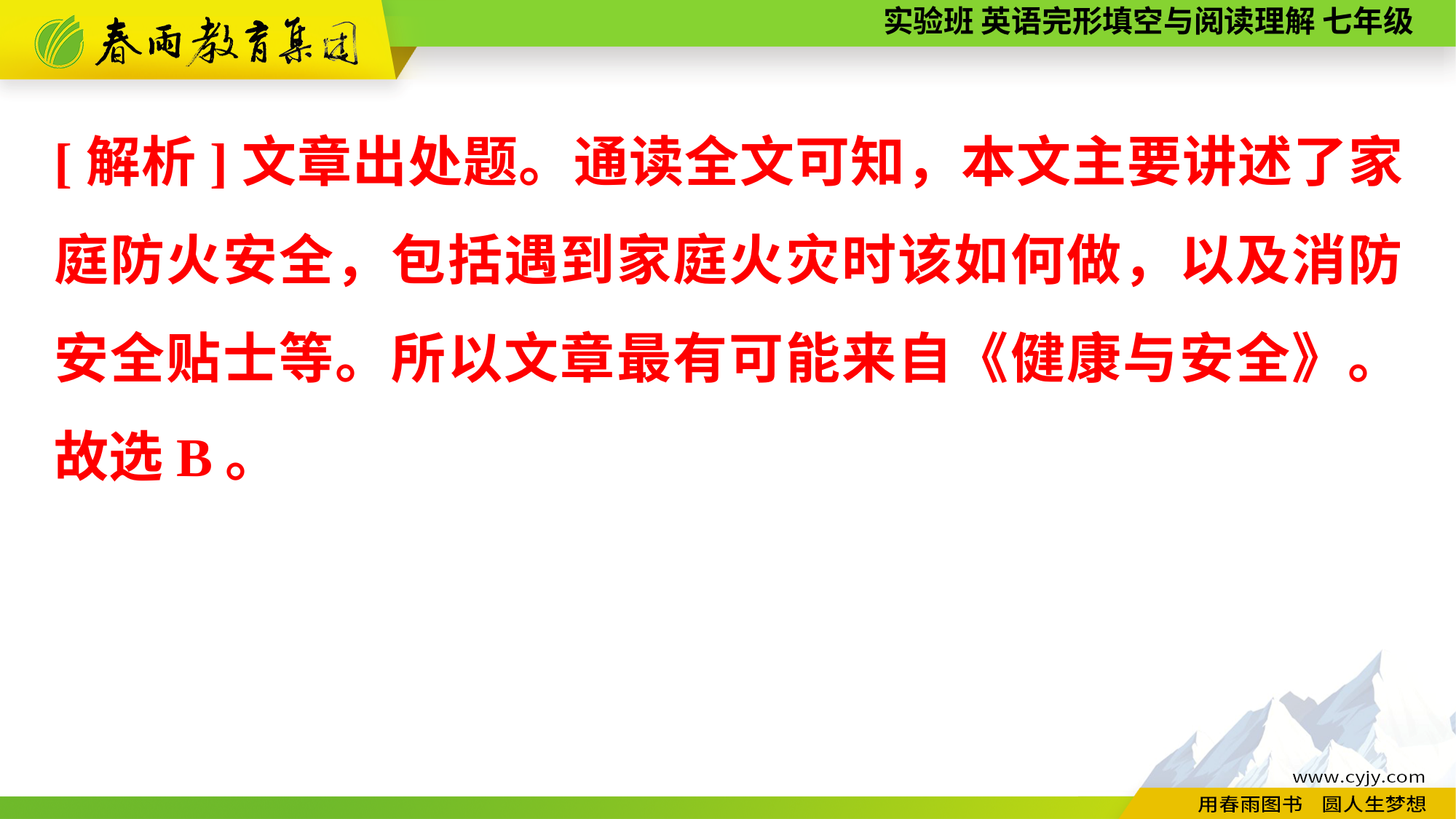

[解析]文章出处题。通读全文可知，本文主要讲述了家庭防火安全，包括遇到家庭火灾时该如何做，以及消防安全贴士等。所以文章最有可能来自《健康与安全》。故选B。